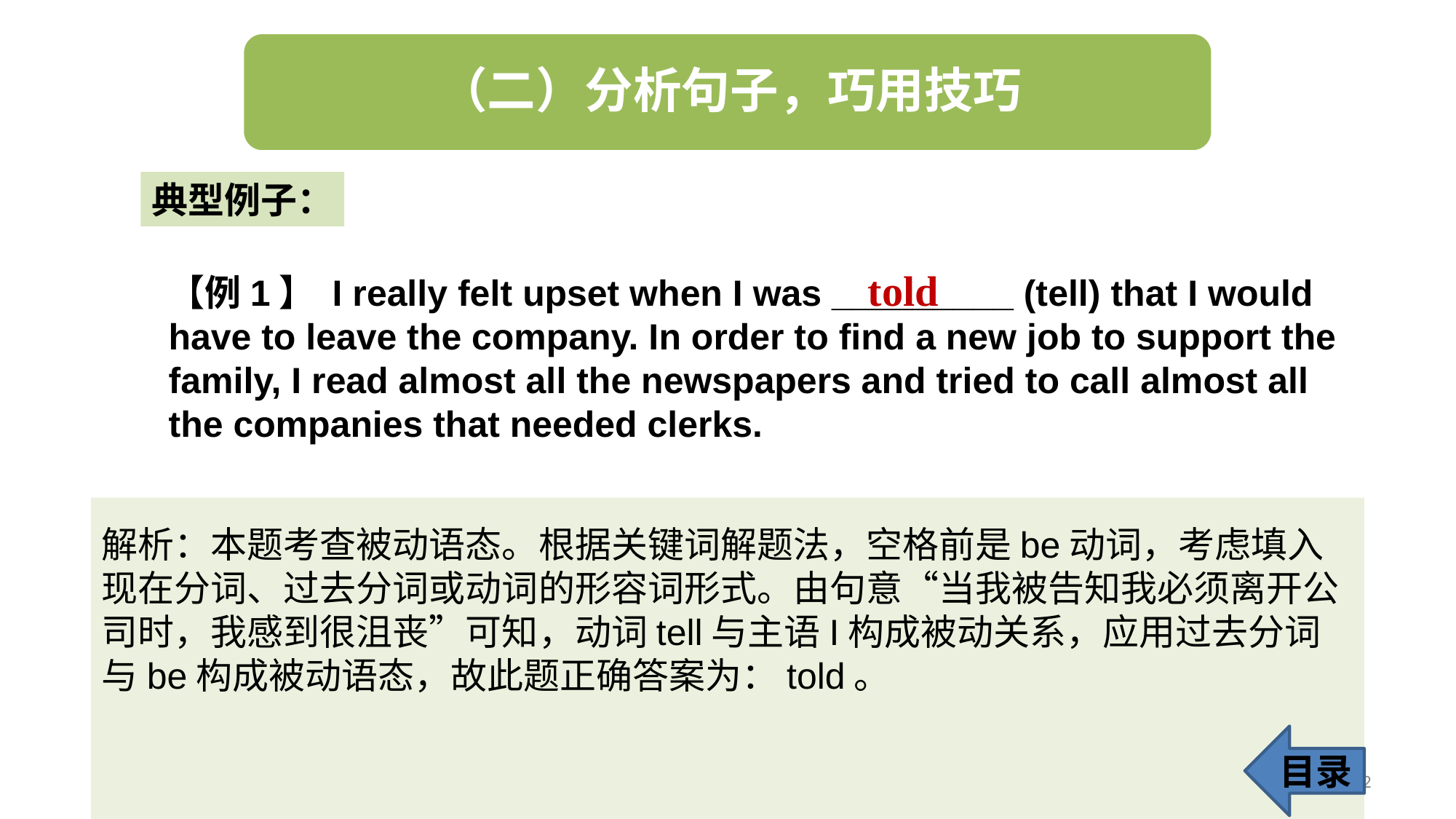

（二）分析句子，巧用技巧
典型例子：
told
【例1】 I really felt upset when I was _________ (tell) that I would have to leave the company. In order to find a new job to support the family, I read almost all the newspapers and tried to call almost all the companies that needed clerks.

解析：本题考查被动语态。根据关键词解题法，空格前是be动词，考虑填入现在分词、过去分词或动词的形容词形式。由句意“当我被告知我必须离开公司时，我感到很沮丧”可知，动词tell与主语I构成被动关系，应用过去分词与be构成被动语态，故此题正确答案为：told。
目录
12